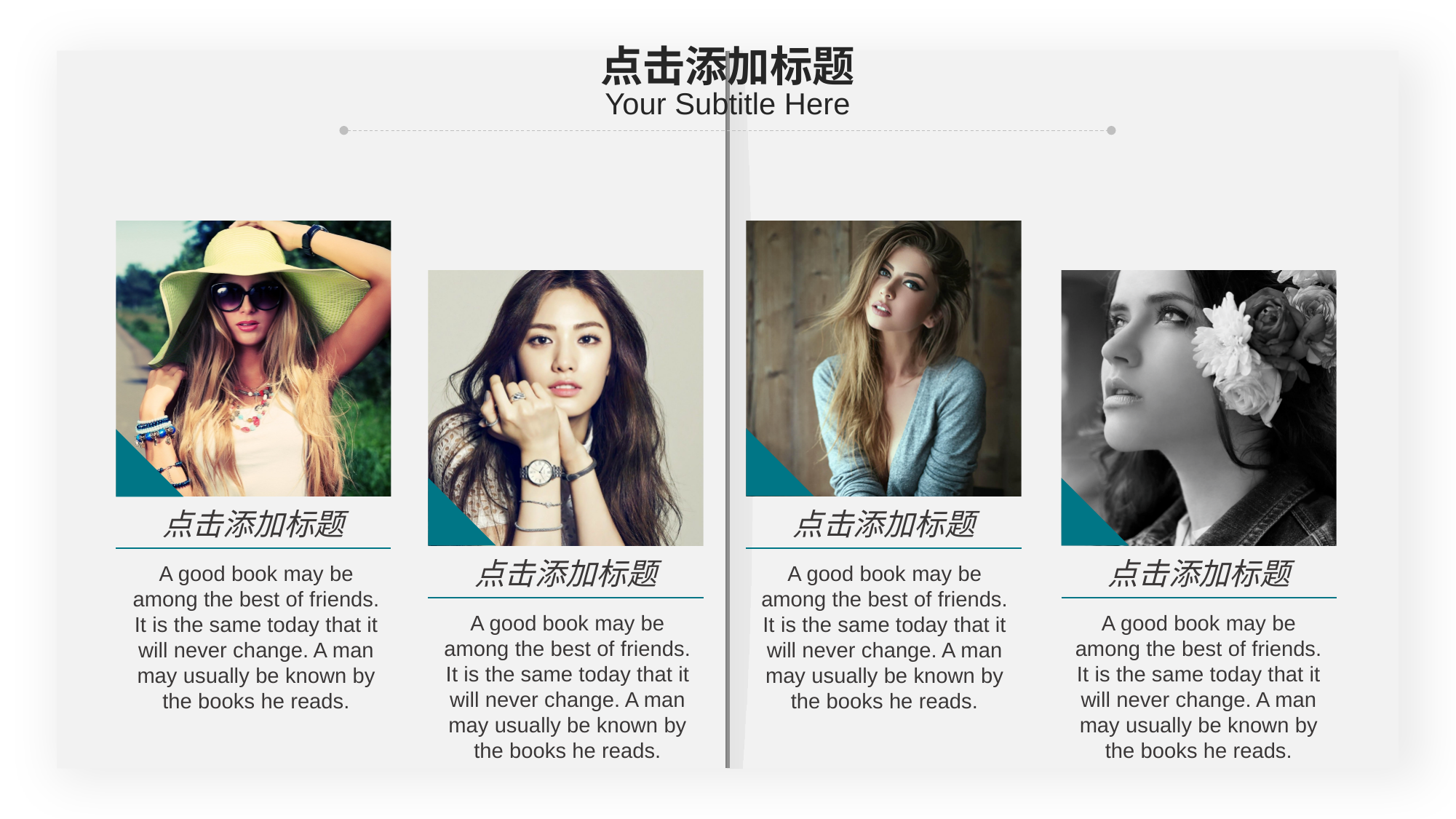

0,161,156
点击添加标题
Your Subtitle Here

点击添加标题
A good book may be among the best of friends. It is the same today that it will never change. A man may usually be known by the books he reads.

点击添加标题
A good book may be among the best of friends. It is the same today that it will never change. A man may usually be known by the books he reads.

点击添加标题
A good book may be among the best of friends. It is the same today that it will never change. A man may usually be known by the books he reads.

点击添加标题
A good book may be among the best of friends. It is the same today that it will never change. A man may usually be known by the books he reads.